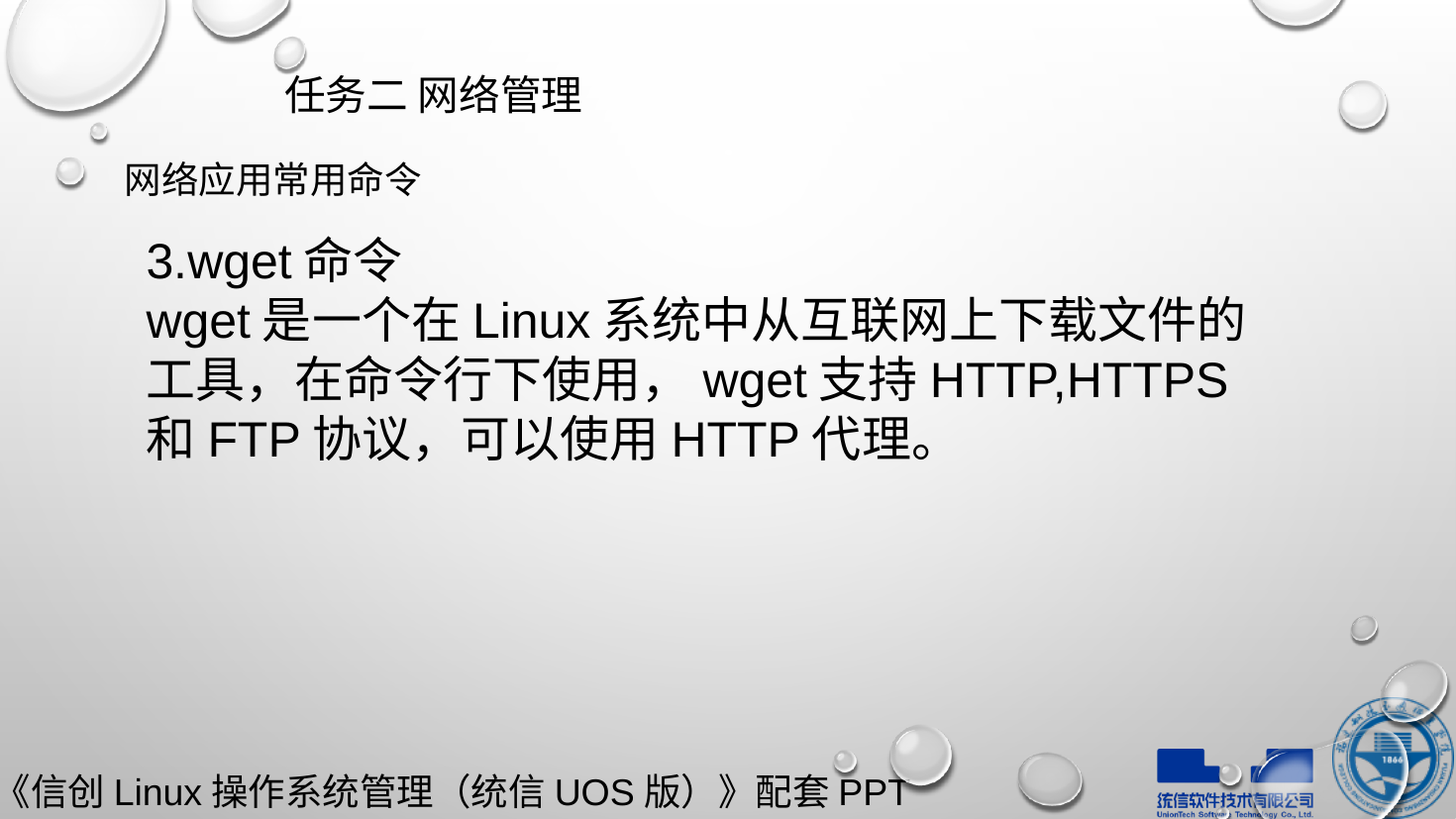

任务二 网络管理
网络应用常用命令
3.wget命令
wget是一个在Linux系统中从互联网上下载文件的工具，在命令行下使用，wget支持HTTP,HTTPS和FTP协议，可以使用HTTP代理。